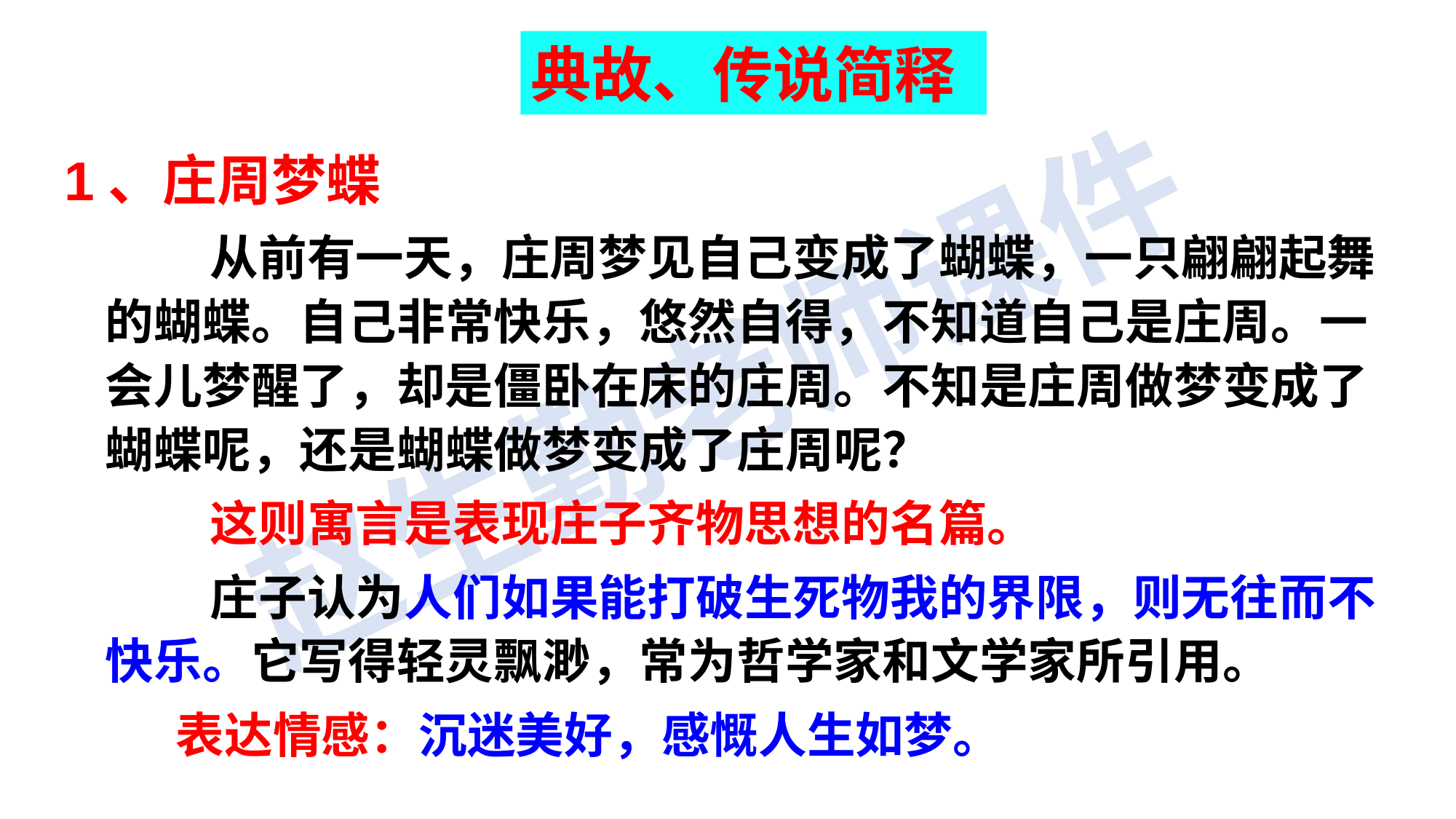

典故、传说简释

1、庄周梦蝶
　　　从前有一天，庄周梦见自己变成了蝴蝶，一只翩翩起舞的蝴蝶。自己非常快乐，悠然自得，不知道自己是庄周。一会儿梦醒了，却是僵卧在床的庄周。不知是庄周做梦变成了蝴蝶呢，还是蝴蝶做梦变成了庄周呢？
　　　这则寓言是表现庄子齐物思想的名篇。
　　　庄子认为人们如果能打破生死物我的界限，则无往而不快乐。它写得轻灵飘渺，常为哲学家和文学家所引用。
         表达情感：沉迷美好，感慨人生如梦。